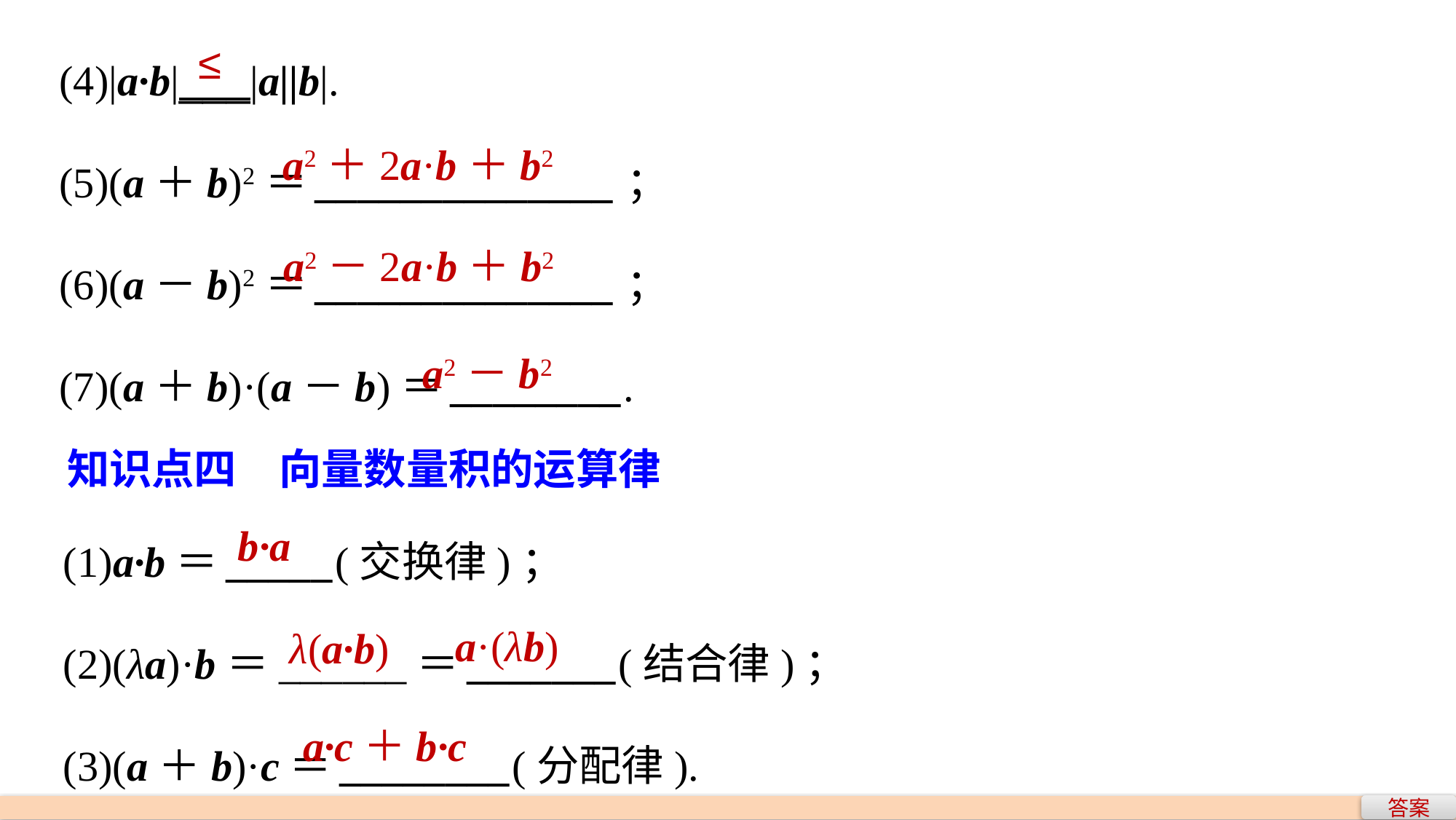

(4)|a·b|___|a||b|.
(5)(a＋b)2＝______________；
(6)(a－b)2＝______________；
(7)(a＋b)·(a－b)＝________.
≤
a2＋2a·b＋b2
a2－2a·b＋b2
a2－b2
知识点四　向量数量积的运算律
(1)a·b＝_____(交换律)；
(2)(λa)·b＝______＝_______(结合律)；
(3)(a＋b)·c＝________(分配律).
b·a
a·(λb)
λ(a·b)
a·c＋b·c
答案